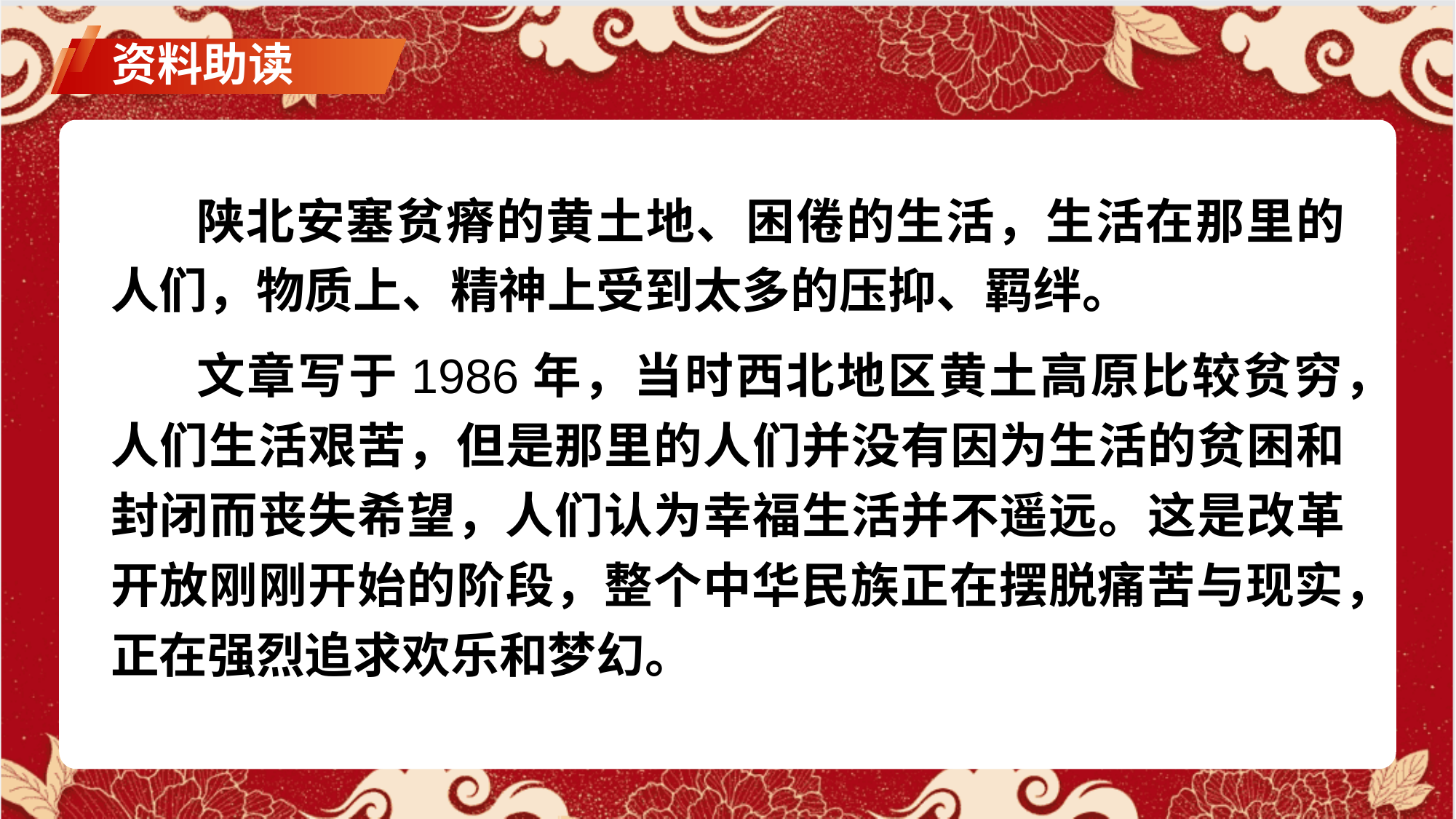

资料助读

陕北安塞贫瘠的黄土地、困倦的生活，生活在那里的人们，物质上、精神上受到太多的压抑、羁绊。
文章写于1986年，当时西北地区黄土高原比较贫穷，人们生活艰苦，但是那里的人们并没有因为生活的贫困和封闭而丧失希望，人们认为幸福生活并不遥远。这是改革开放刚刚开始的阶段，整个中华民族正在摆脱痛苦与现实，正在强烈追求欢乐和梦幻。